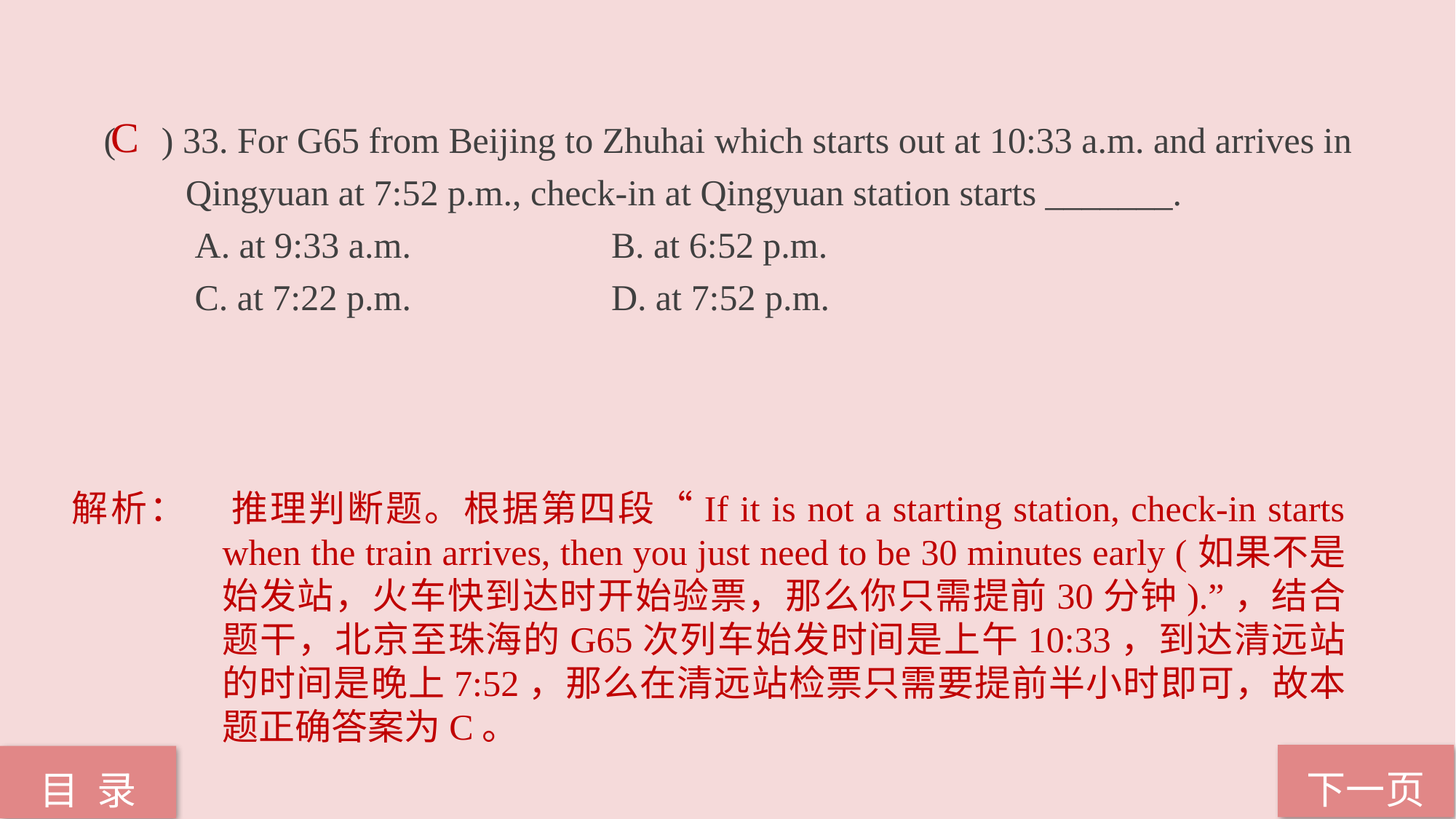

(     ) 33. For G65 from Beijing to Zhuhai which starts out at 10:33 a.m. and arrives in
         Qingyuan at 7:52 p.m., check-in at Qingyuan station starts _______.
          A. at 9:33 a.m.                      B. at 6:52 p.m.
          C. at 7:22 p.m.                      D. at 7:52 p.m.
C
解析：	推理判断题。根据第四段“If it is not a starting station, check-in starts when the train arrives, then you just need to be 30 minutes early (如果不是始发站，火车快到达时开始验票，那么你只需提前30分钟).”，结合题干，北京至珠海的G65次列车始发时间是上午10:33，到达清远站的时间是晚上7:52，那么在清远站检票只需要提前半小时即可，故本题正确答案为C。